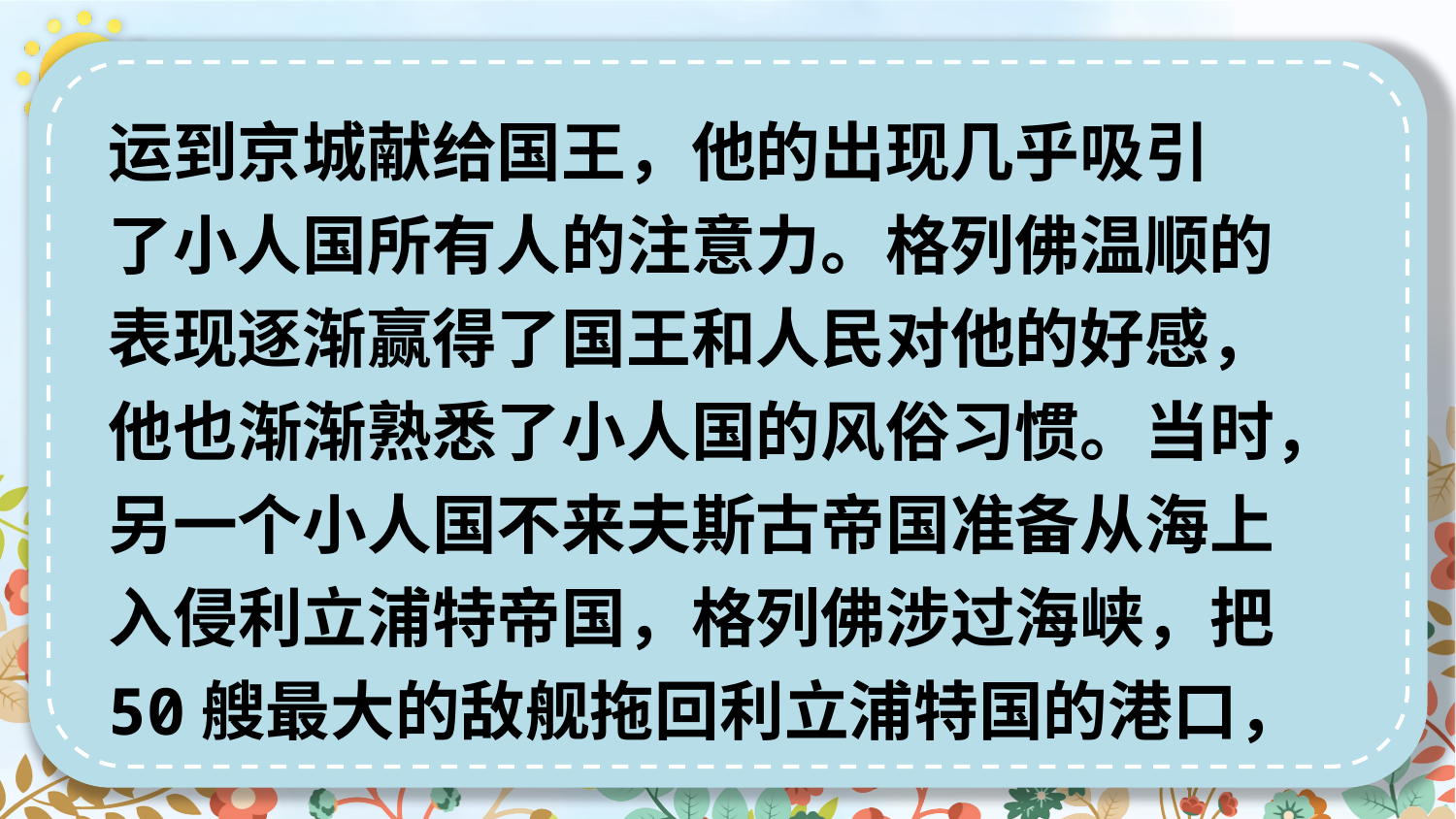

运到京城献给国王，他的出现几乎吸引
了小人国所有人的注意力。格列佛温顺的表现逐渐赢得了国王和人民对他的好感，他也渐渐熟悉了小人国的风俗习惯。当时，另一个小人国不来夫斯古帝国准备从海上入侵利立浦特帝国，格列佛涉过海峡，把50艘最大的敌舰拖回利立浦特国的港口，